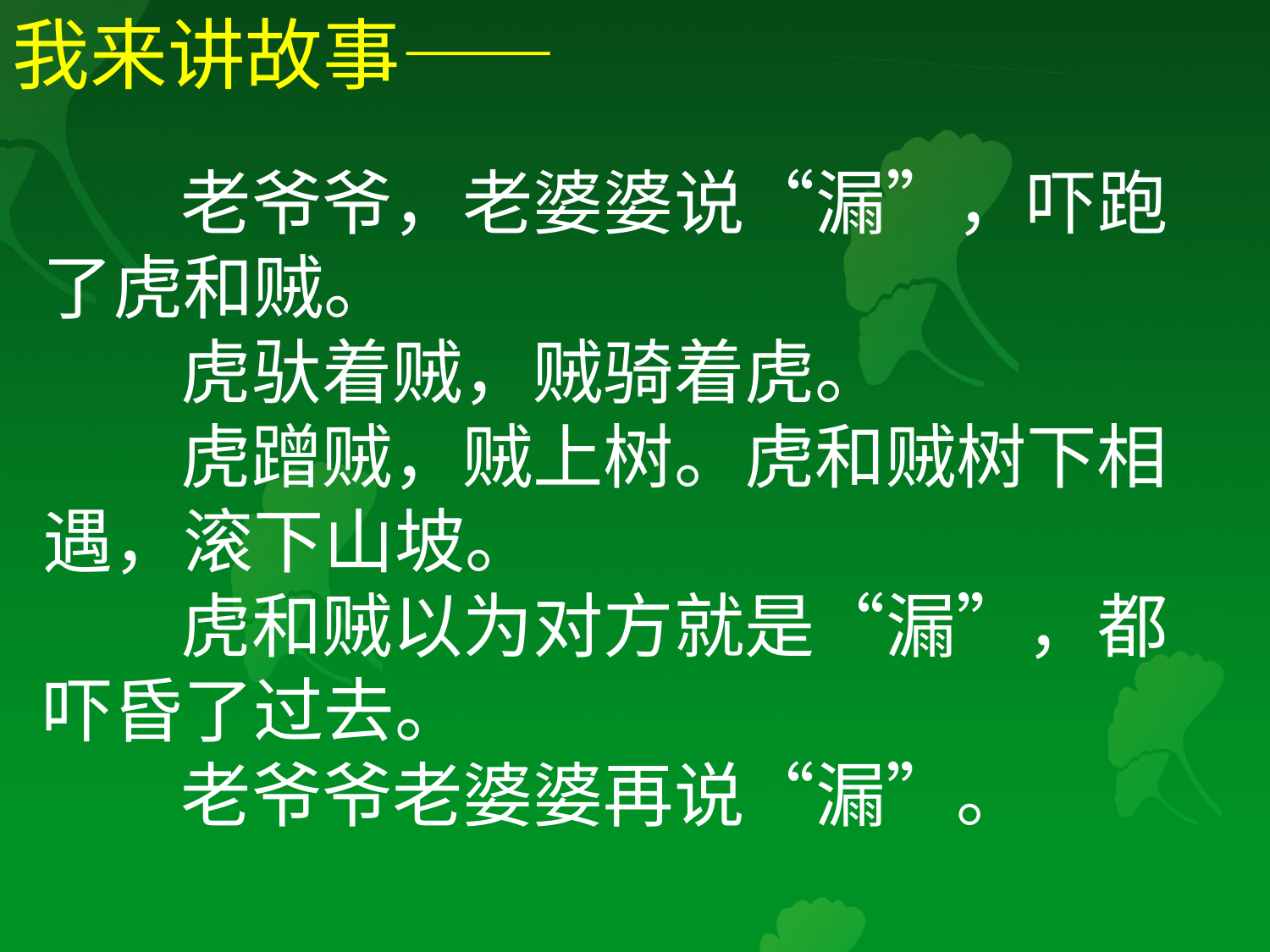

我来讲故事——
     老爷爷，老婆婆说“漏”，吓跑了虎和贼。
     虎驮着贼，贼骑着虎。
     虎蹭贼，贼上树。虎和贼树下相遇，滚下山坡。
     虎和贼以为对方就是“漏”，都吓昏了过去。
     老爷爷老婆婆再说“漏”。